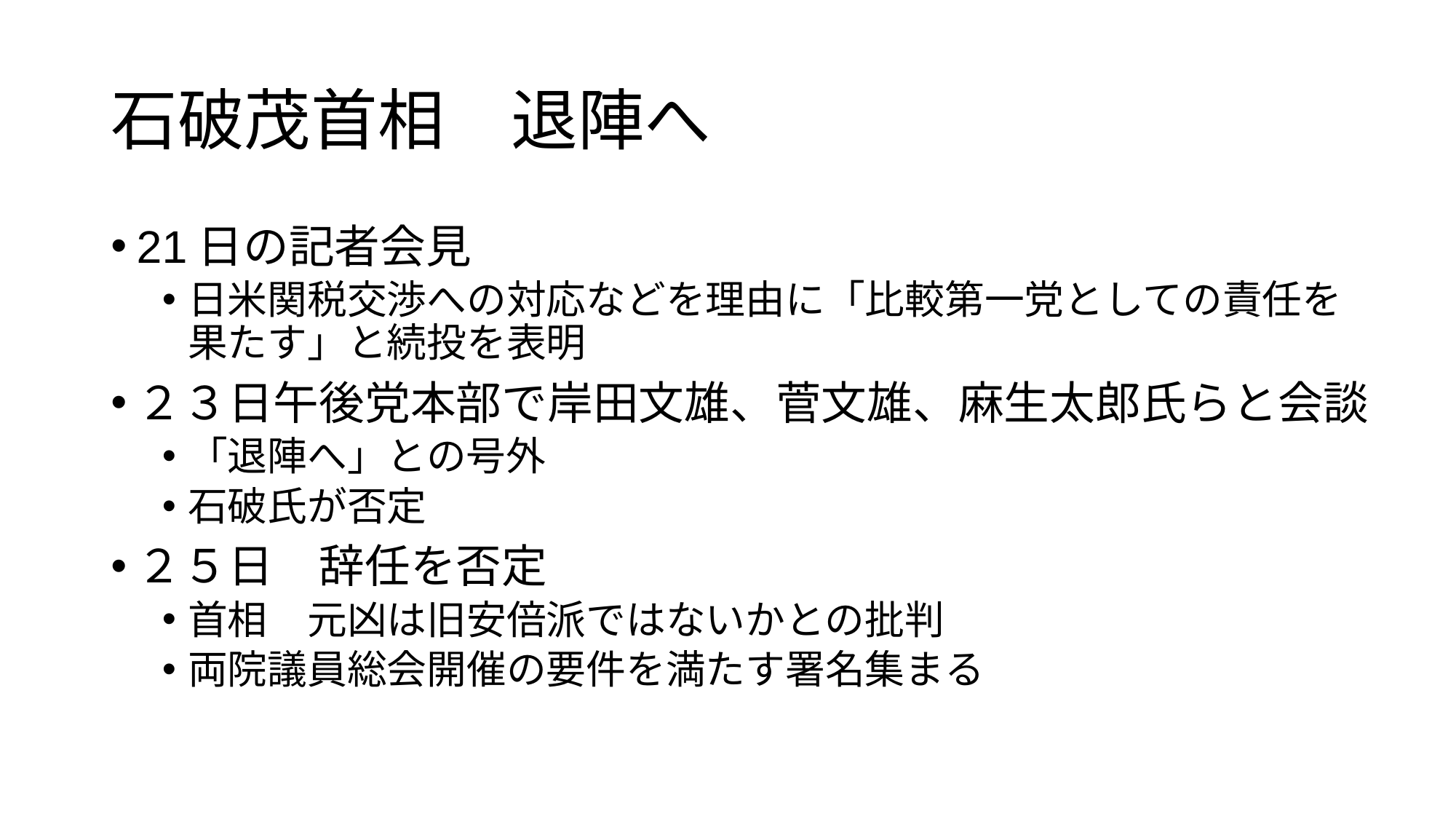

# 石破茂首相　退陣へ
21日の記者会見
日米関税交渉への対応などを理由に「比較第一党としての責任を果たす」と続投を表明
２３日午後党本部で岸田文雄、菅文雄、麻生太郎氏らと会談
「退陣へ」との号外
石破氏が否定
２５日　辞任を否定
首相　元凶は旧安倍派ではないかとの批判
両院議員総会開催の要件を満たす署名集まる